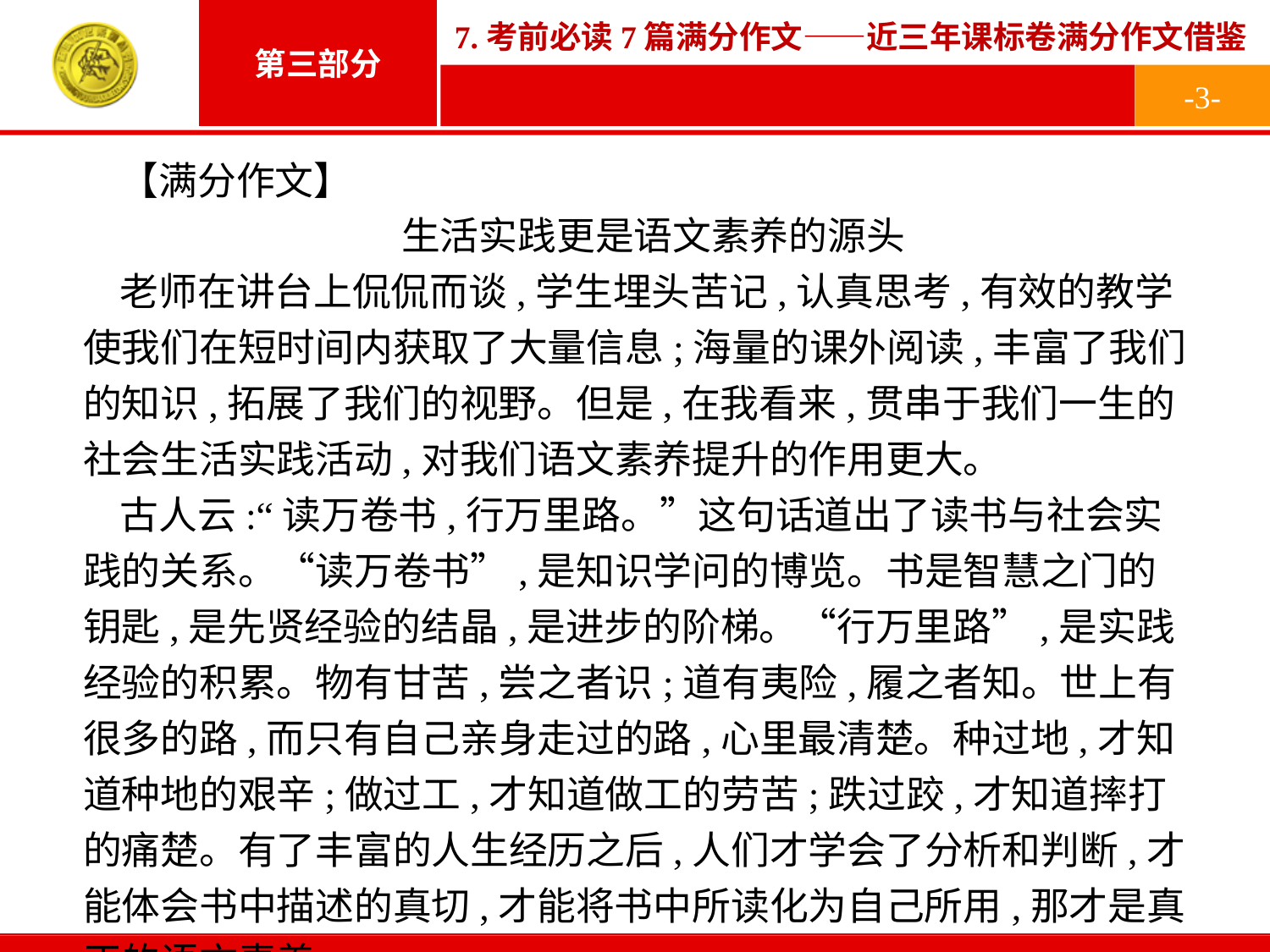

-3-
【满分作文】
生活实践更是语文素养的源头
老师在讲台上侃侃而谈,学生埋头苦记,认真思考,有效的教学使我们在短时间内获取了大量信息;海量的课外阅读,丰富了我们的知识,拓展了我们的视野。但是,在我看来,贯串于我们一生的社会生活实践活动,对我们语文素养提升的作用更大。
古人云:“读万卷书,行万里路。”这句话道出了读书与社会实践的关系。“读万卷书”,是知识学问的博览。书是智慧之门的钥匙,是先贤经验的结晶,是进步的阶梯。“行万里路”,是实践经验的积累。物有甘苦,尝之者识;道有夷险,履之者知。世上有很多的路,而只有自己亲身走过的路,心里最清楚。种过地,才知道种地的艰辛;做过工,才知道做工的劳苦;跌过跤,才知道摔打的痛楚。有了丰富的人生经历之后,人们才学会了分析和判断,才能体会书中描述的真切,才能将书中所读化为自己所用,那才是真正的语文素养。